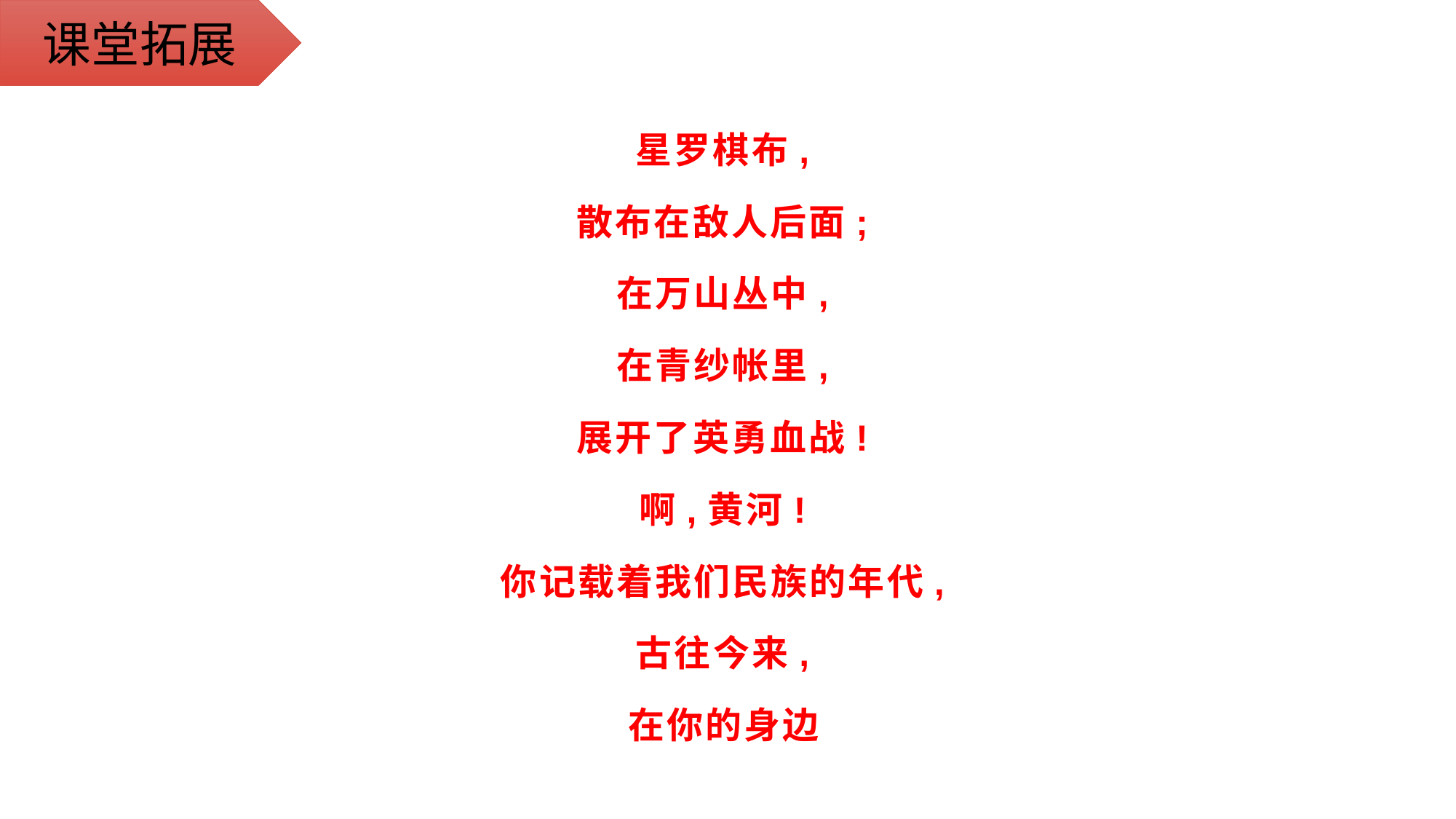

课堂拓展
星罗棋布,
散布在敌人后面;
在万山丛中,
在青纱帐里,
展开了英勇血战!
啊,黄河!
你记载着我们民族的年代,
古往今来,
在你的身边